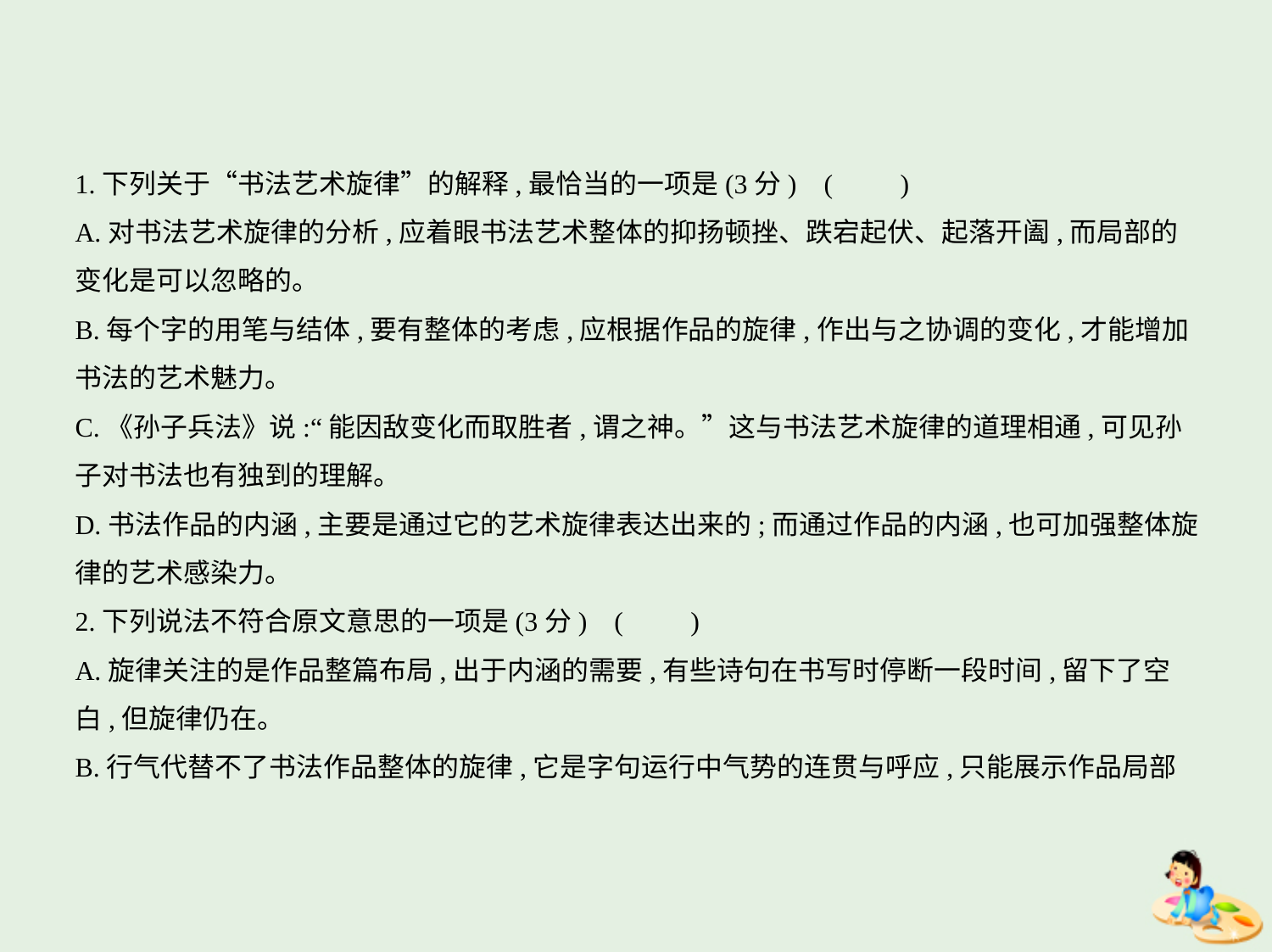

1.下列关于“书法艺术旋律”的解释,最恰当的一项是(3分) (　　)
A.对书法艺术旋律的分析,应着眼书法艺术整体的抑扬顿挫、跌宕起伏、起落开阖,而局部的
变化是可以忽略的。
B.每个字的用笔与结体,要有整体的考虑,应根据作品的旋律,作出与之协调的变化,才能增加
书法的艺术魅力。
C.《孙子兵法》说:“能因敌变化而取胜者,谓之神。”这与书法艺术旋律的道理相通,可见孙
子对书法也有独到的理解。
D.书法作品的内涵,主要是通过它的艺术旋律表达出来的;而通过作品的内涵,也可加强整体旋
律的艺术感染力。
2.下列说法不符合原文意思的一项是(3分) (　　)
A.旋律关注的是作品整篇布局,出于内涵的需要,有些诗句在书写时停断一段时间,留下了空
白,但旋律仍在。
B.行气代替不了书法作品整体的旋律,它是字句运行中气势的连贯与呼应,只能展示作品局部